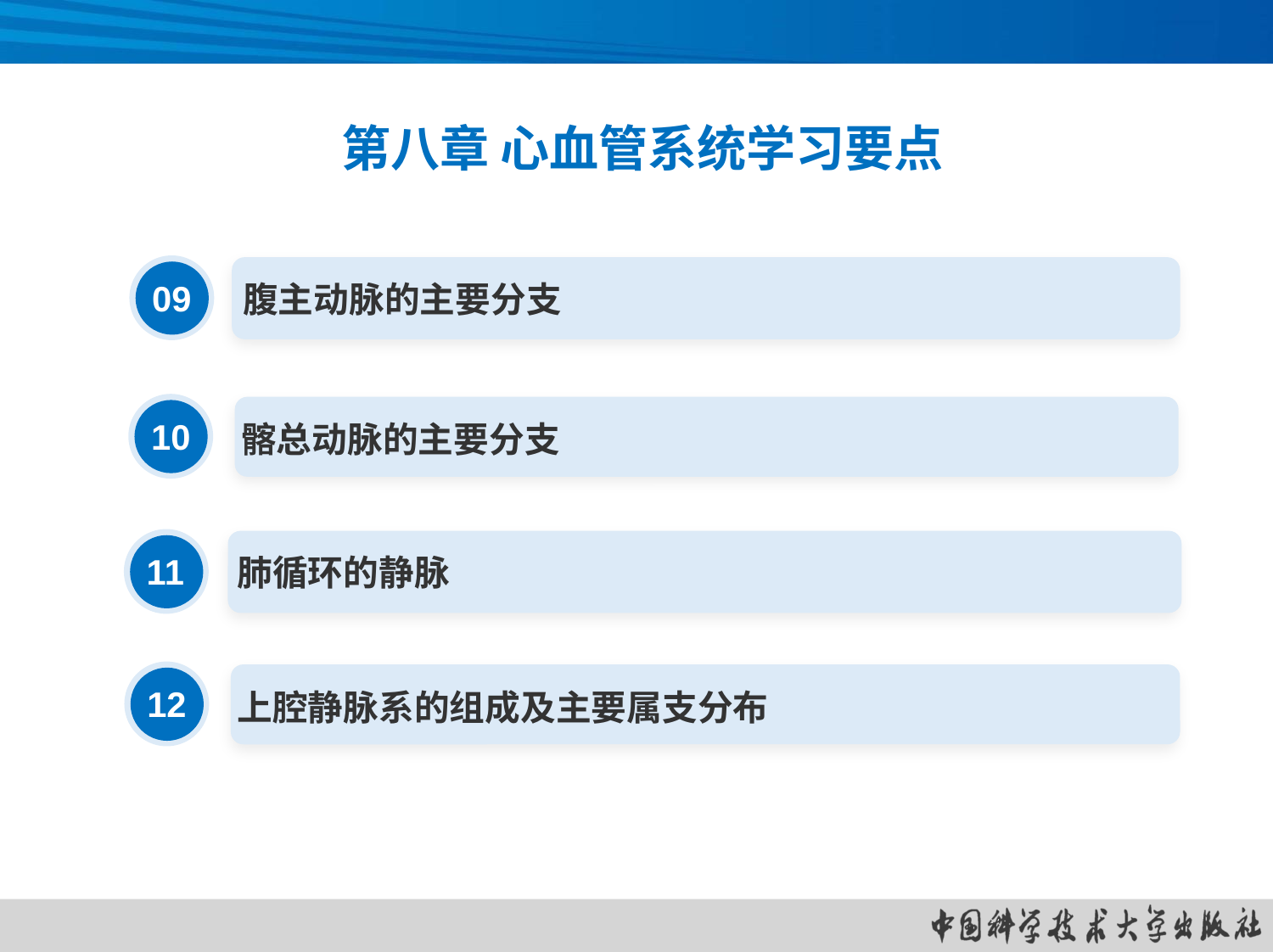

第八章 心血管系统学习要点

09

腹主动脉的主要分支

10

髂总动脉的主要分支

11

肺循环的静脉

12

上腔静脉系的组成及主要属支分布